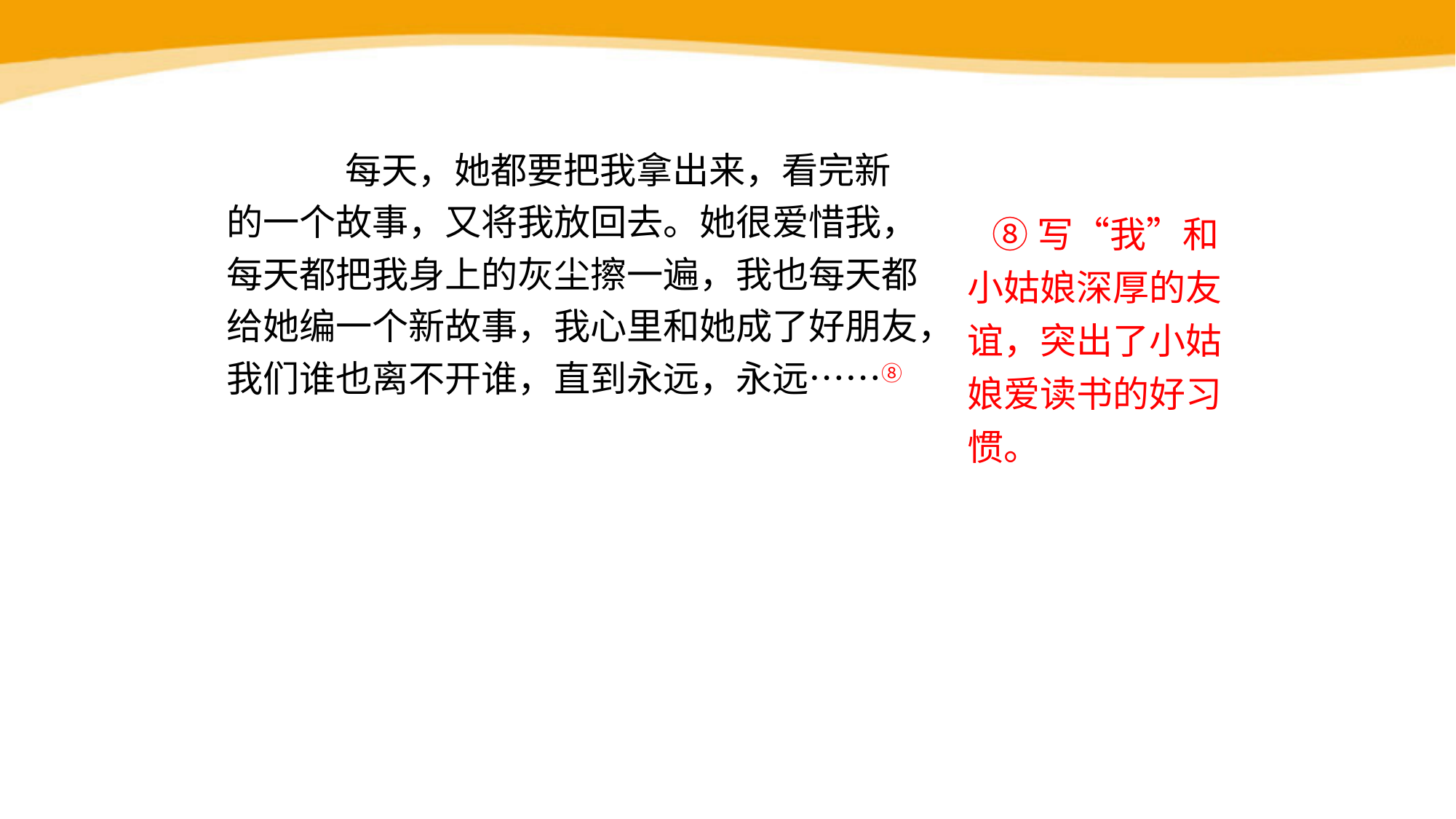

每天，她都要把我拿出来，看完新的一个故事，又将我放回去。她很爱惜我，每天都把我身上的灰尘擦一遍，我也每天都给她编一个新故事，我心里和她成了好朋友，我们谁也离不开谁，直到永远，永远……⑧
   ⑧写“我”和小姑娘深厚的友谊，突出了小姑娘爱读书的好习惯。